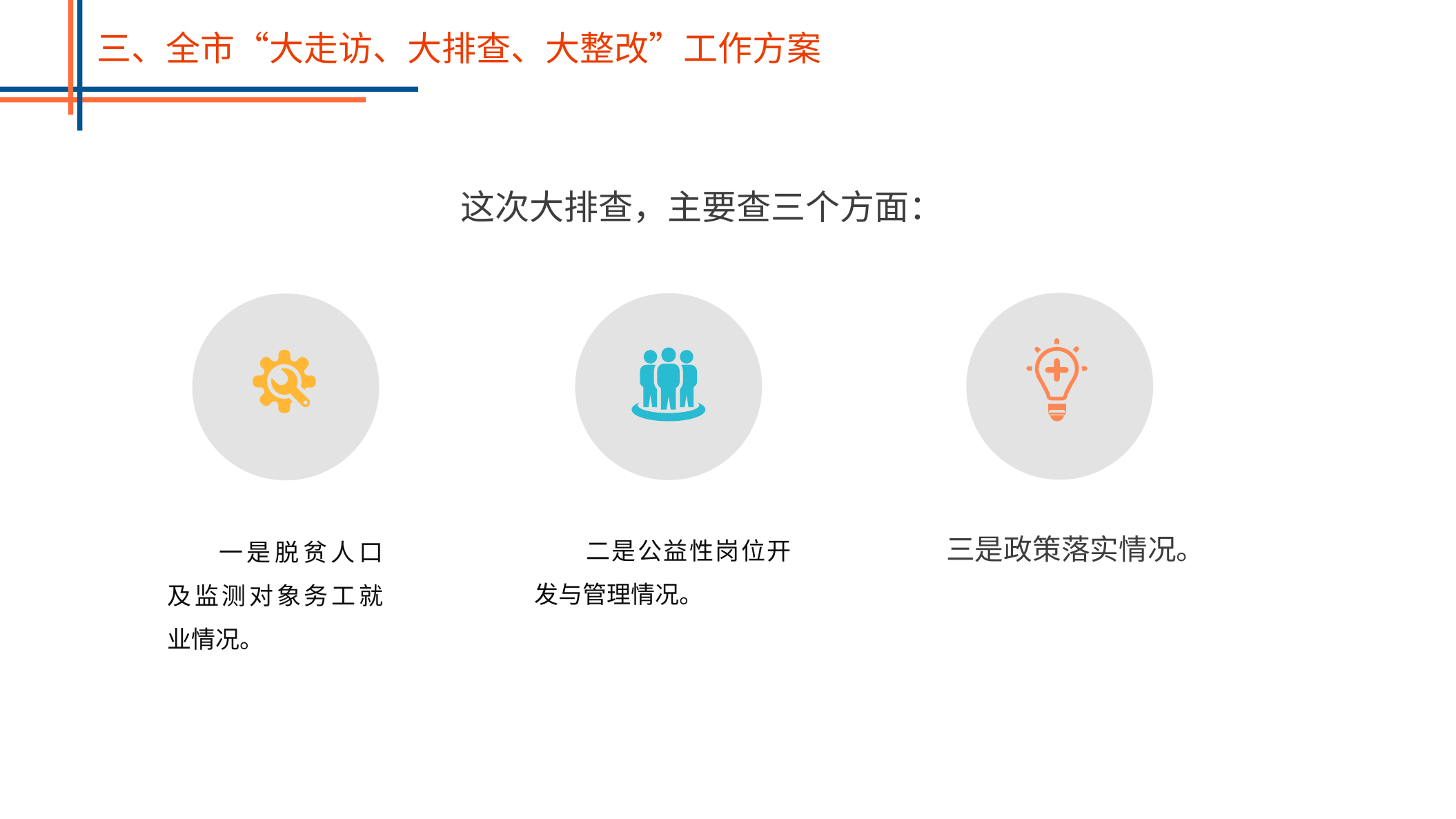

三、全市“大走访、大排查、大整改”工作方案

这次大排查，主要查三个方面：

二是公益性岗位开发与管理情况。
一是脱贫人口及监测对象务工就业情况。
三是政策落实情况。